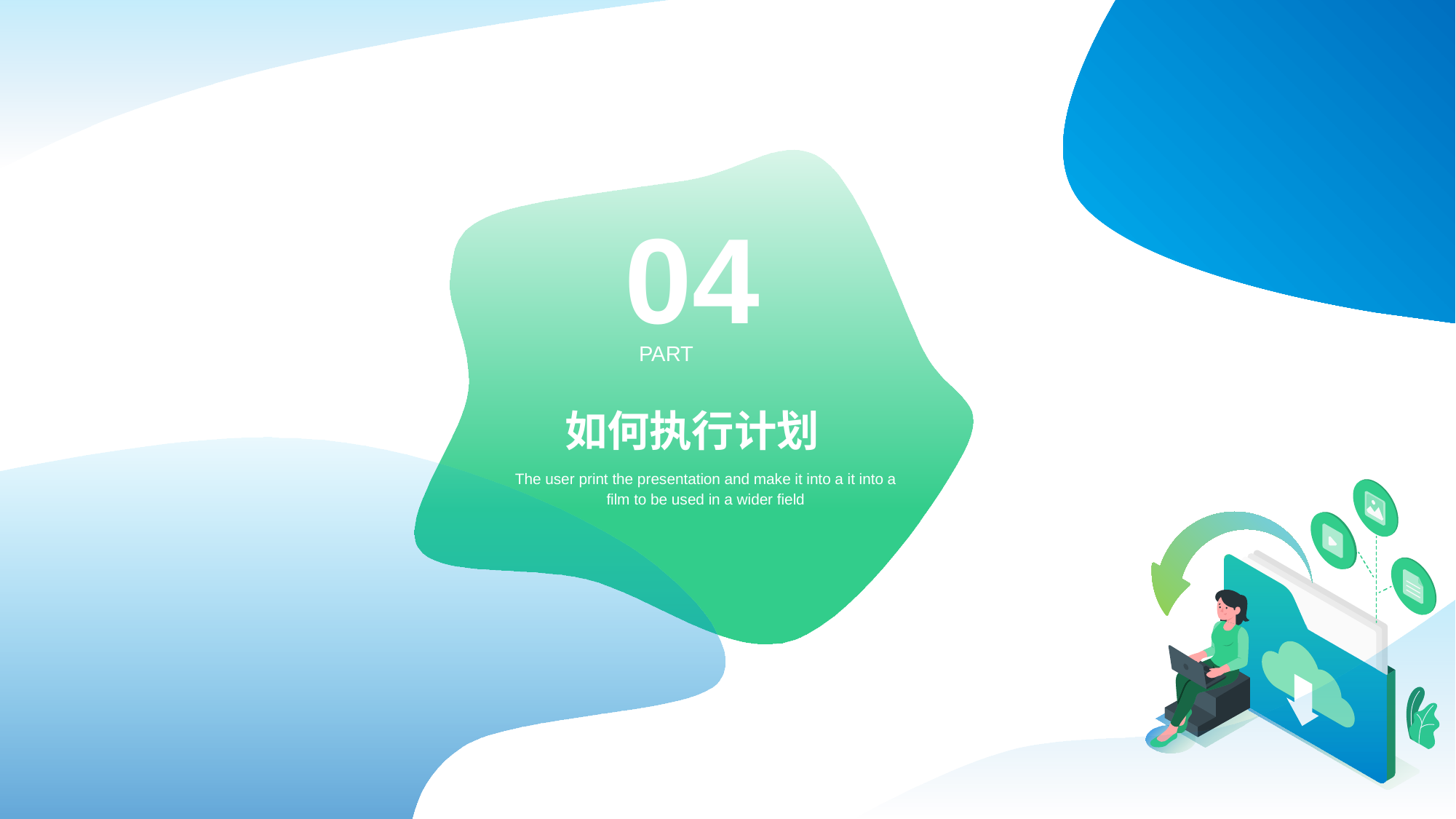

04
PART
如何执行计划
The user print the presentation and make it into a it into a film to be used in a wider field